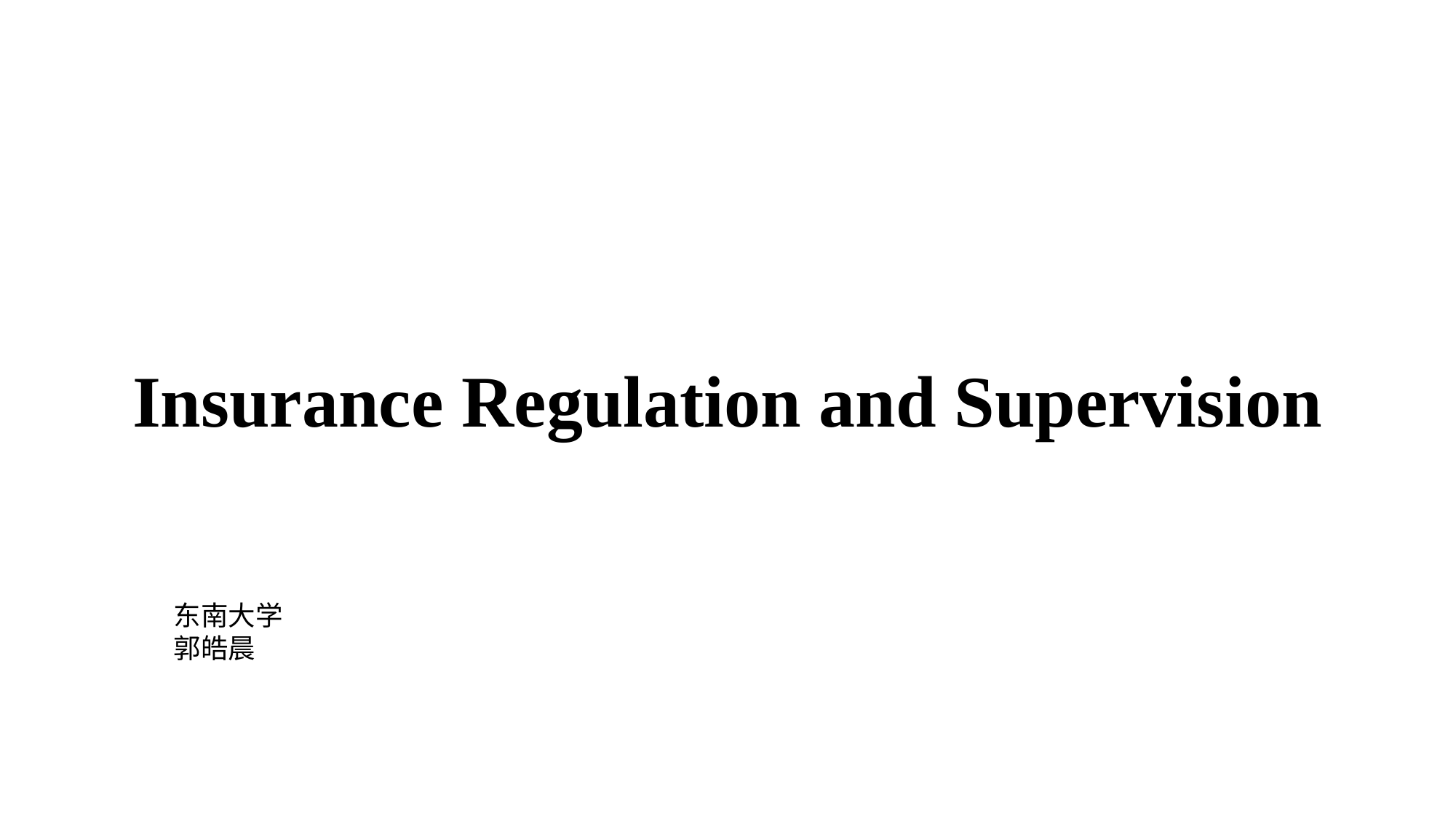

# Insurance Regulation and Supervision
东南大学
郭皓晨